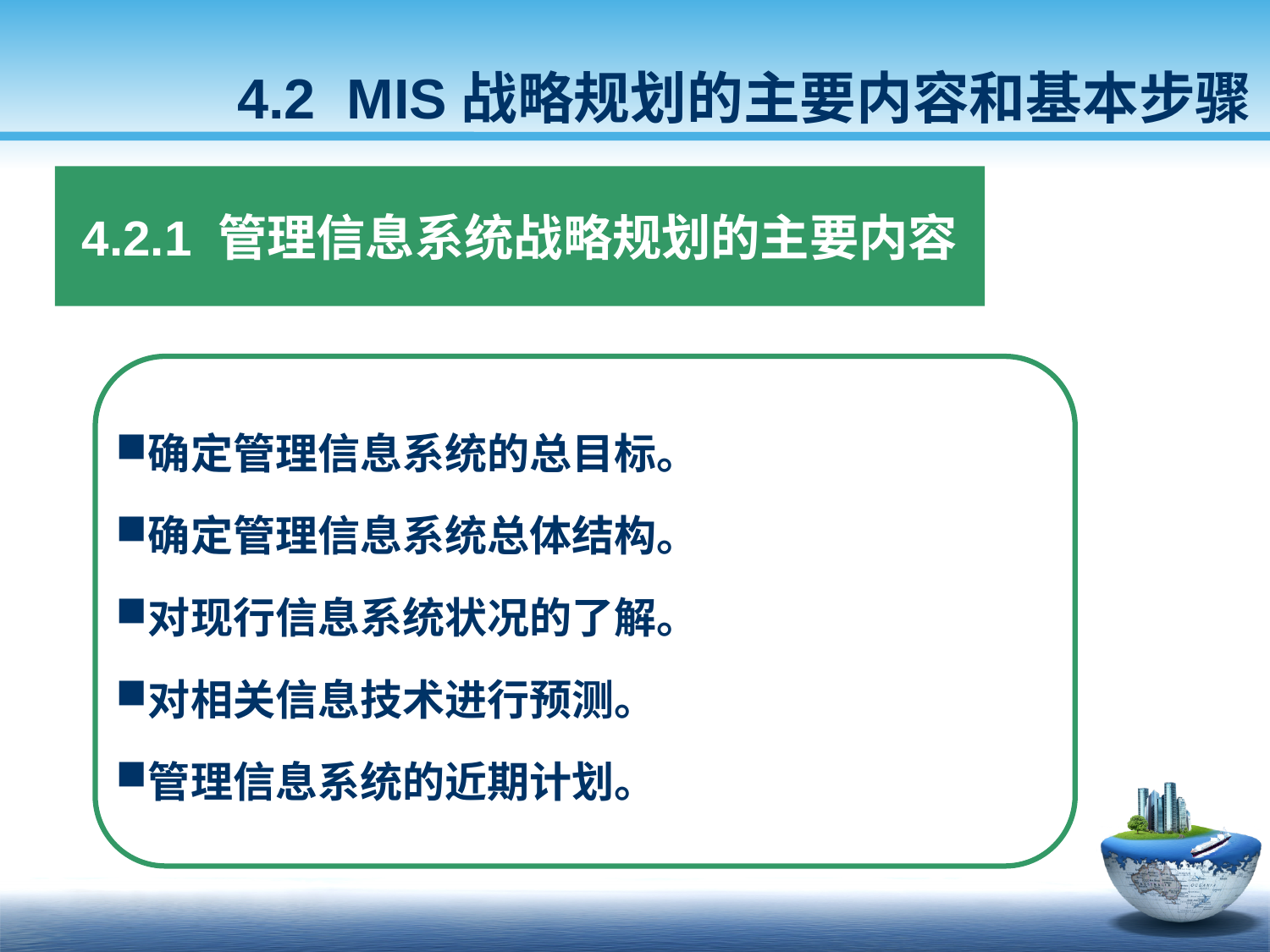

4.2  MIS战略规划的主要内容和基本步骤
4.2.1 管理信息系统战略规划的主要内容
确定管理信息系统的总目标。
确定管理信息系统总体结构。
对现行信息系统状况的了解。
对相关信息技术进行预测。
管理信息系统的近期计划。